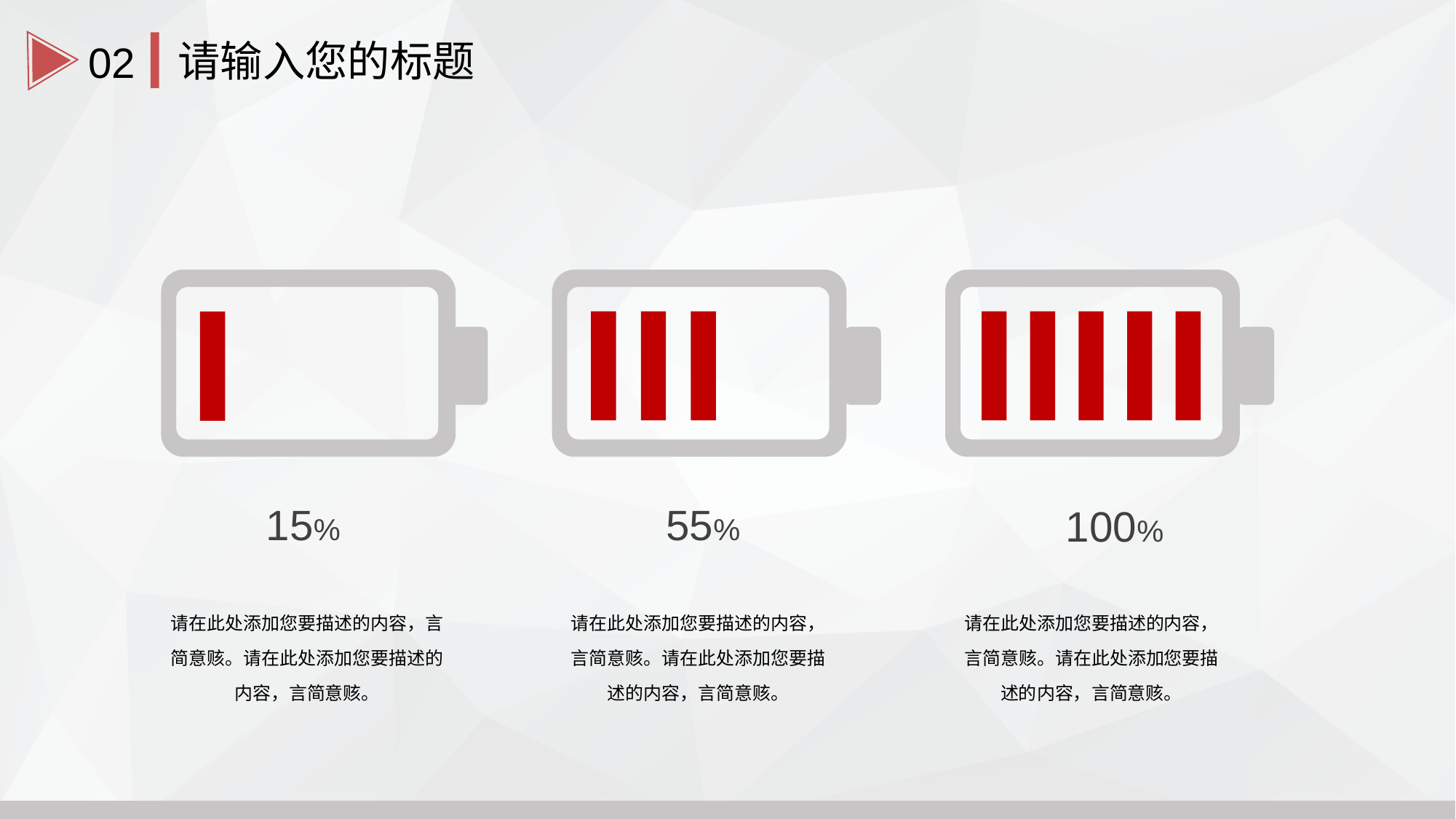

请输入您的标题
02

15%
55%
100%
请在此处添加您要描述的内容，言简意赅。请在此处添加您要描述的内容，言简意赅。
请在此处添加您要描述的内容，言简意赅。请在此处添加您要描述的内容，言简意赅。
请在此处添加您要描述的内容，言简意赅。请在此处添加您要描述的内容，言简意赅。